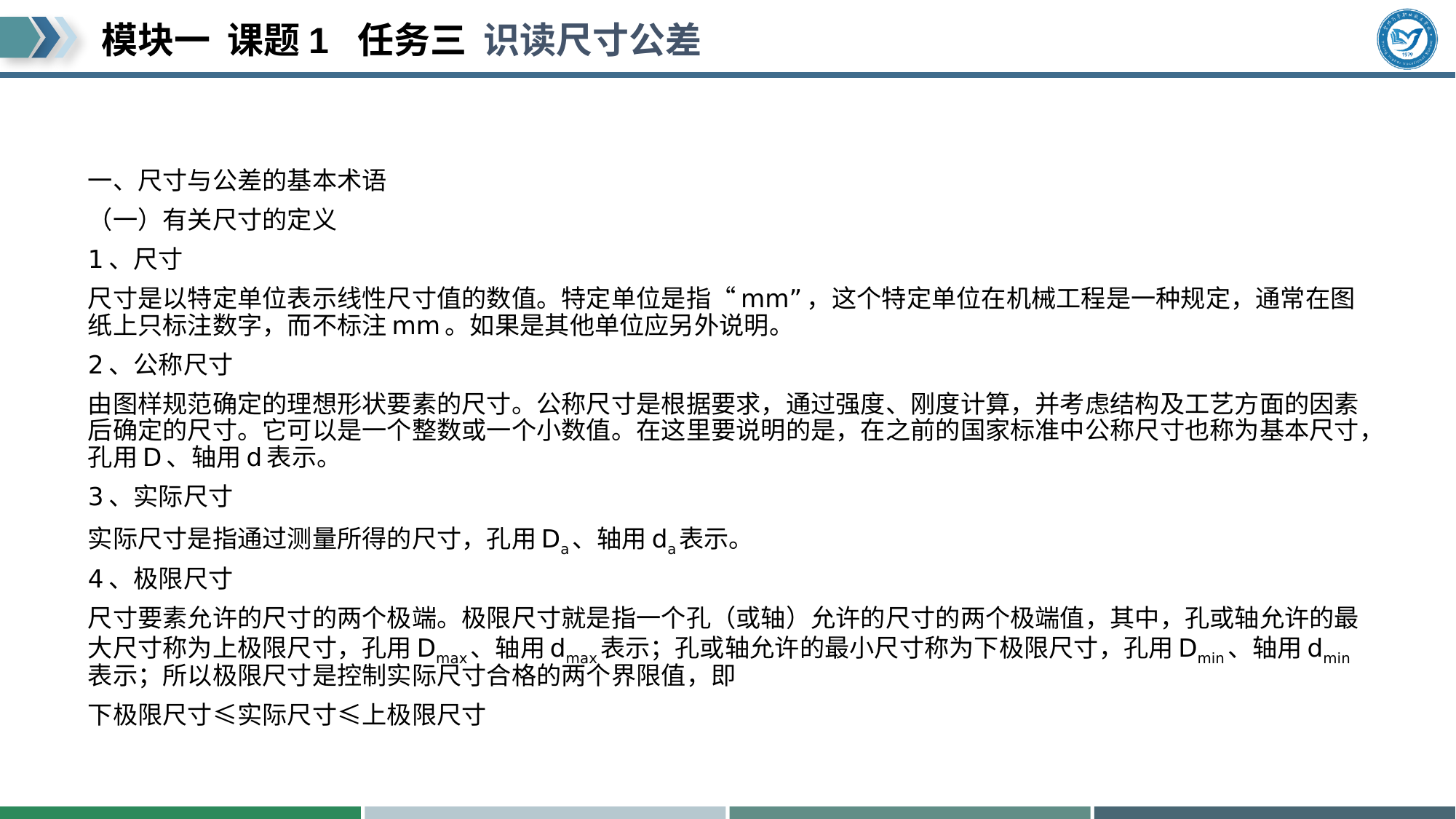

#
一、尺寸与公差的基本术语
（一）有关尺寸的定义
1、尺寸
尺寸是以特定单位表示线性尺寸值的数值。特定单位是指“mm”，这个特定单位在机械工程是一种规定，通常在图纸上只标注数字，而不标注mm。如果是其他单位应另外说明。
2、公称尺寸
由图样规范确定的理想形状要素的尺寸。公称尺寸是根据要求，通过强度、刚度计算，并考虑结构及工艺方面的因素后确定的尺寸。它可以是一个整数或一个小数值。在这里要说明的是，在之前的国家标准中公称尺寸也称为基本尺寸，孔用D、轴用d表示。
3、实际尺寸
实际尺寸是指通过测量所得的尺寸，孔用Da、轴用da表示。
4、极限尺寸
尺寸要素允许的尺寸的两个极端。极限尺寸就是指一个孔（或轴）允许的尺寸的两个极端值，其中，孔或轴允许的最大尺寸称为上极限尺寸，孔用Dmax、轴用dmax表示；孔或轴允许的最小尺寸称为下极限尺寸，孔用Dmin、轴用dmin表示；所以极限尺寸是控制实际尺寸合格的两个界限值，即
下极限尺寸≤实际尺寸≤上极限尺寸